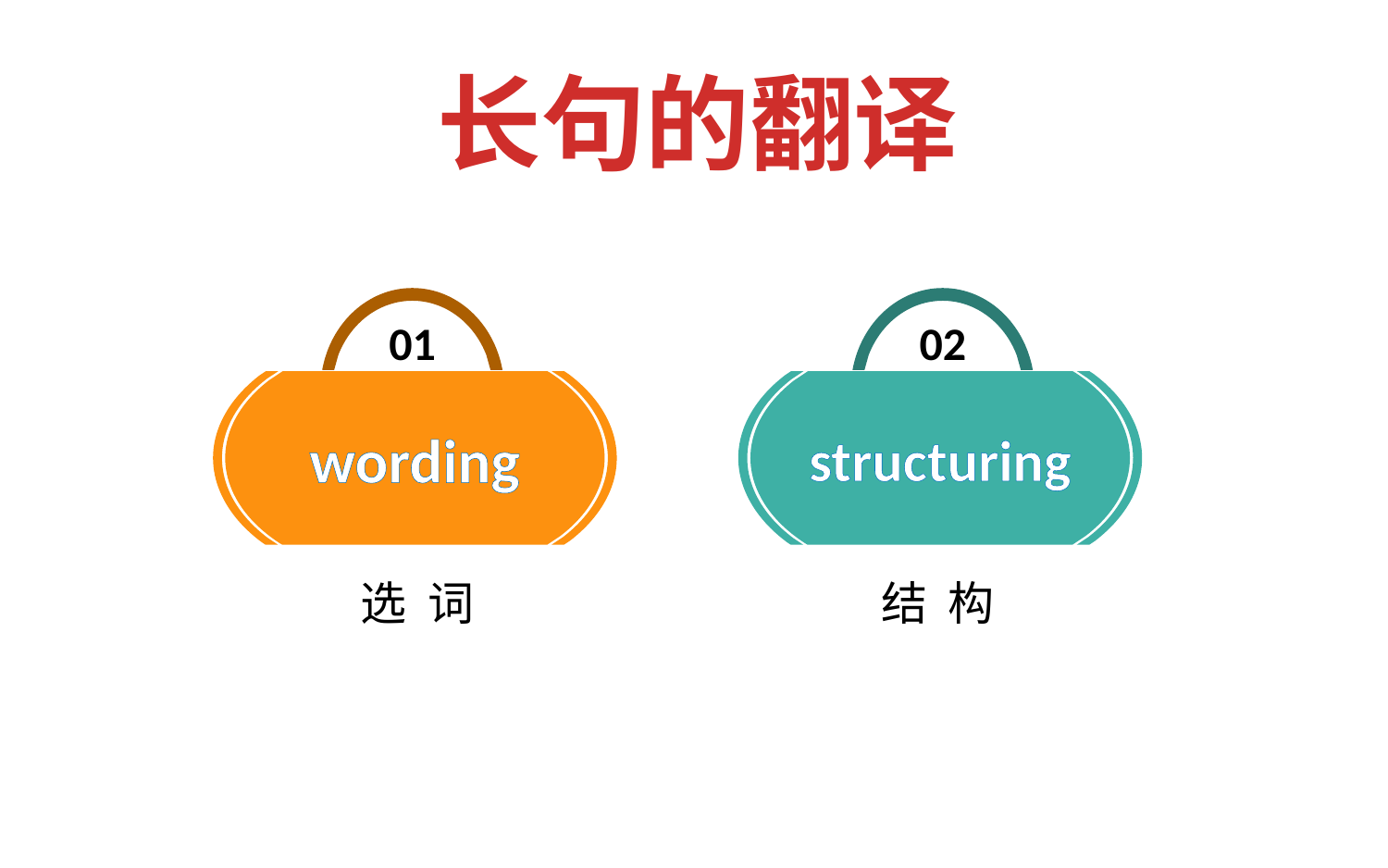

长句的翻译
01
02
wording
structuring
选  词
结  构